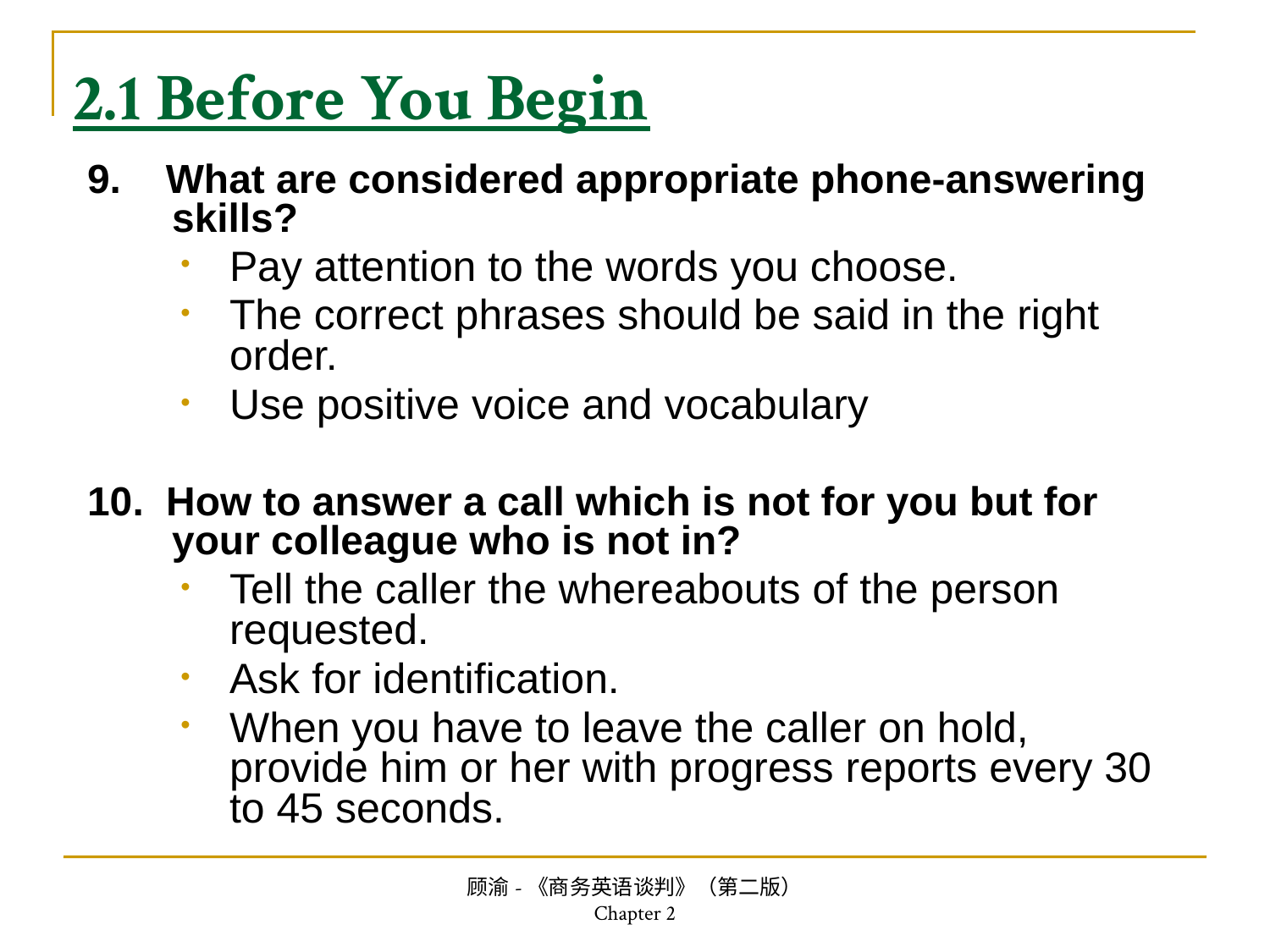

# 2.1 Before You Begin
9.    What are considered appropriate phone-answering skills?
Pay attention to the words you choose.
The correct phrases should be said in the right order.
Use positive voice and vocabulary

10.  How to answer a call which is not for you but for your colleague who is not in?
Tell the caller the whereabouts of the person requested.
Ask for identification.
When you have to leave the caller on hold, provide him or her with progress reports every 30 to 45 seconds.

10
顾渝-《商务英语谈判》（第二版） Chapter 2